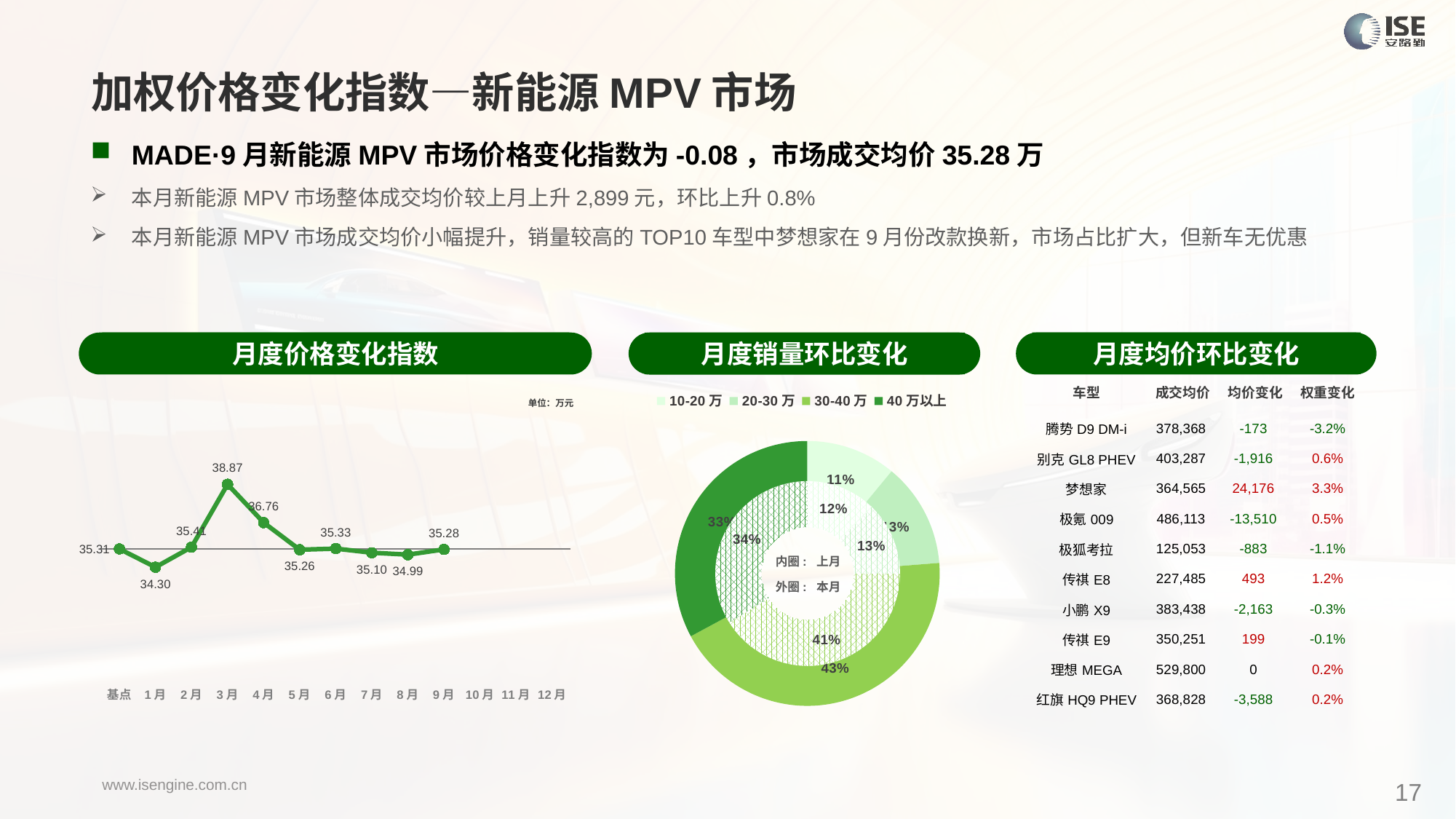

加权价格变化指数—新能源MPV市场
MADE·9月新能源MPV市场价格变化指数为-0.08，市场成交均价35.28万
本月新能源MPV市场整体成交均价较上月上升2,899元，环比上升0.8%
本月新能源MPV市场成交均价小幅提升，销量较高的TOP10车型中梦想家在9月份改款换新，市场占比扩大，但新车无优惠
月度价格变化指数

月度均价环比变化

月度销量环比变化

| 车型 | 成交均价 | 均价变化 | 权重变化 |
| --- | --- | --- | --- |
| 腾势D9 DM-i | 378,368 | -173 | -3.2% |
| 别克GL8 PHEV | 403,287 | -1,916 | 0.6% |
| 梦想家 | 364,565 | 24,176 | 3.3% |
| 极氪009 | 486,113 | -13,510 | 0.5% |
| 极狐考拉 | 125,053 | -883 | -1.1% |
| 传祺E8 | 227,485 | 493 | 1.2% |
| 小鹏X9 | 383,438 | -2,163 | -0.3% |
| 传祺E9 | 350,251 | 199 | -0.1% |
| 理想MEGA | 529,800 | 0 | 0.2% |
| 红旗HQ9 PHEV | 368,828 | -3,588 | 0.2% |

### Chart

| Category | Y2024 |
|---|---|
| 基点 | 0.0 |
| 1月 | -2.8620524835893613 |
| 2月 | 0.28 |
| 3月 | 10.09 |
| 4月 | 4.11 |
| 5月 | -0.13 |
| 6月 | 0.05 |
| 7月 | -0.6 |
| 8月 | -0.9 |
| 9月 | -0.08 |
| 10月 | None |
| 11月 | None |
| 12月 | None |

### Chart

| Category | 销量 |
|---|---|
| 10-20万 | 3381.0 |
| 20-30万 | 3930.0 |
| 30-40万 | 13361.0 |
| 40万以上 | 10122.0 |
单位：万元

### Chart

| Category | 销量 |
|---|---|
| 10-20万 | 3507.0 |
| 20-30万 | 3670.0 |
| 30-40万 | 11784.0 |
内圈:  上月
外圈:  本月
17